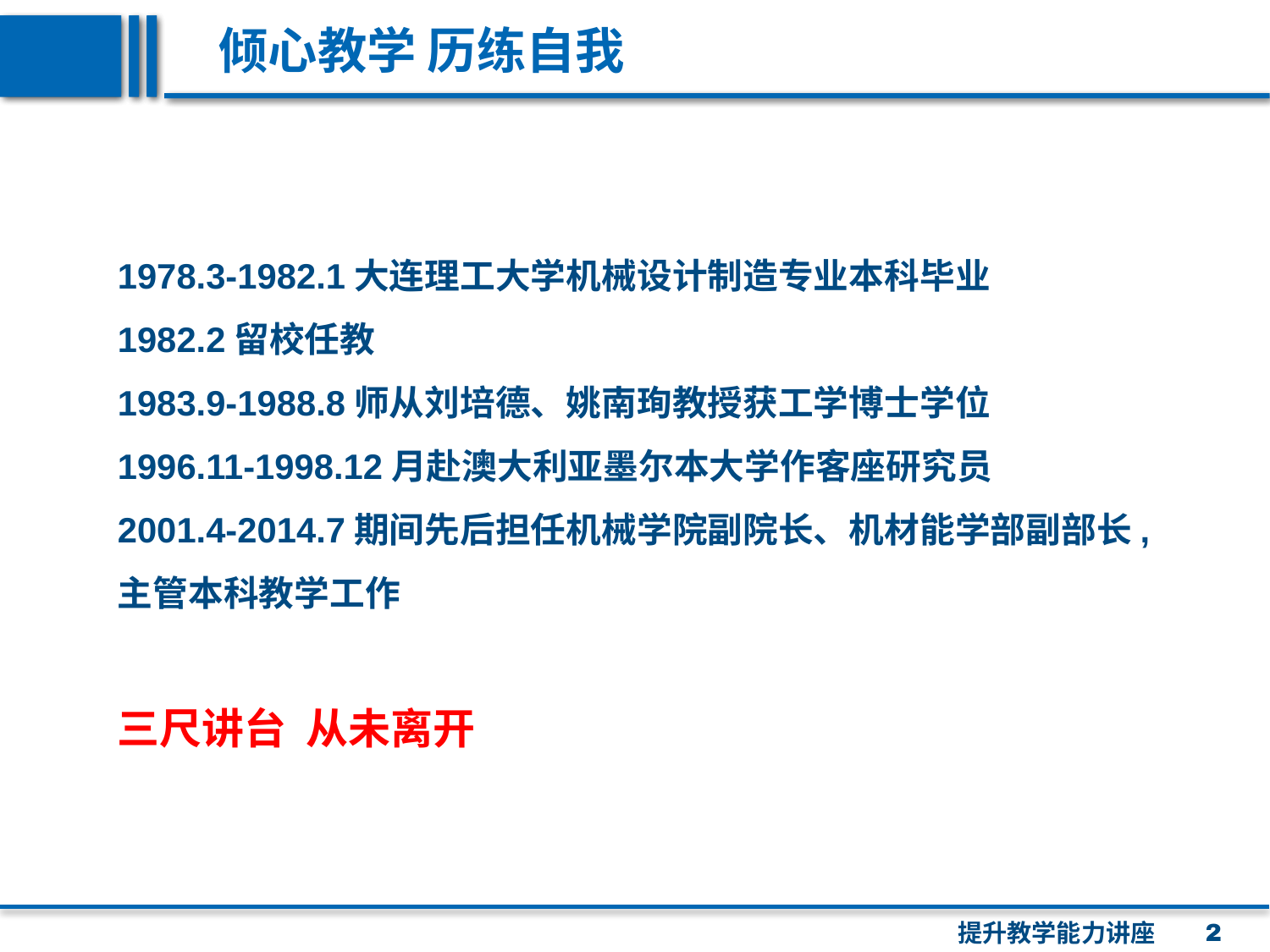

倾心教学 历练自我

1978.3-1982.1大连理工大学机械设计制造专业本科毕业
1982.2留校任教
1983.9-1988.8师从刘培德、姚南珣教授获工学博士学位
1996.11-1998.12月赴澳大利亚墨尔本大学作客座研究员
2001.4-2014.7期间先后担任机械学院副院长、机材能学部副部长,主管本科教学工作

三尺讲台  从未离开

2